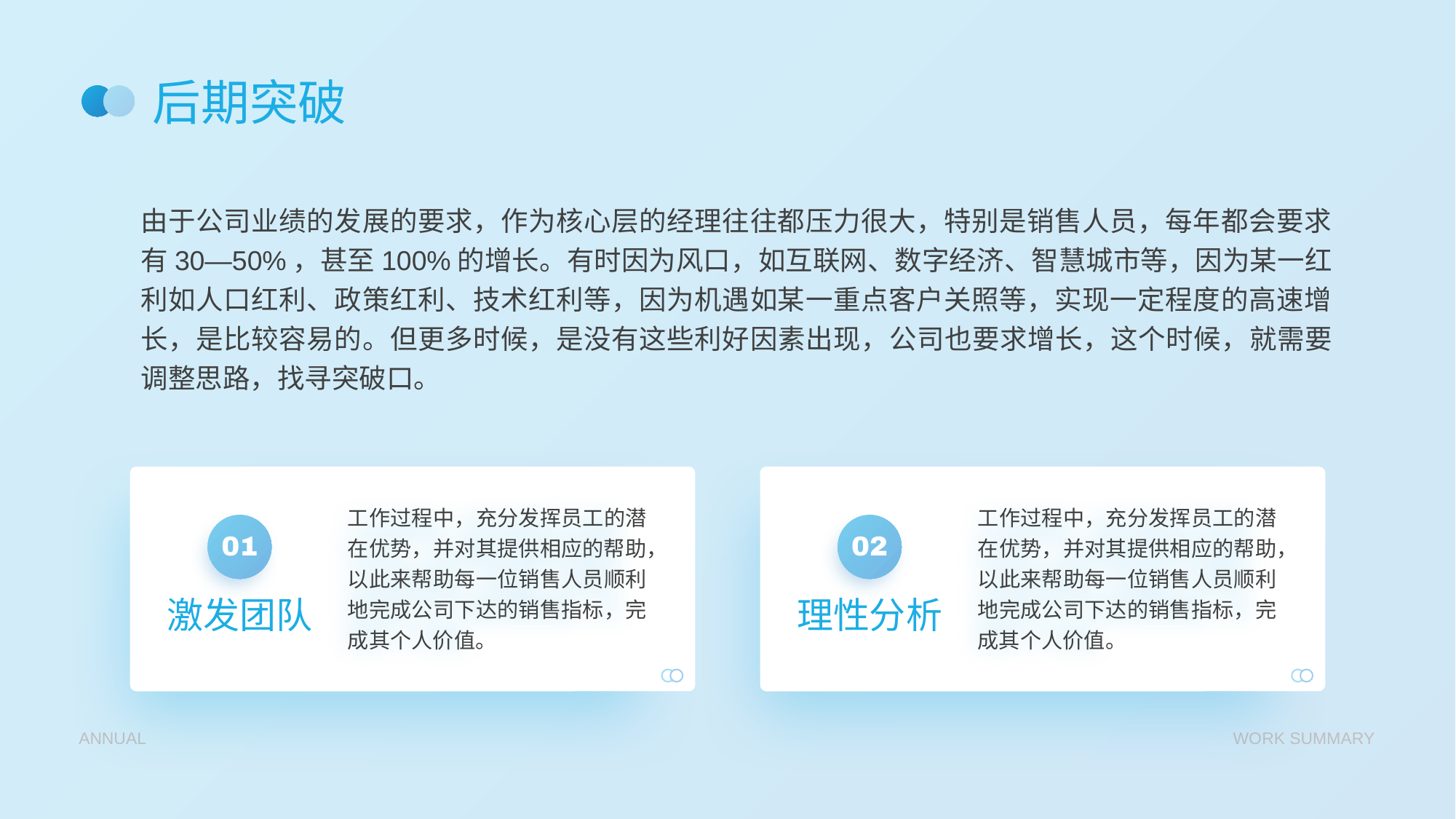

# 后期突破
由于公司业绩的发展的要求，作为核心层的经理往往都压力很大，特别是销售人员，每年都会要求有30—50%，甚至100%的增长。有时因为风口，如互联网、数字经济、智慧城市等，因为某一红利如人口红利、政策红利、技术红利等，因为机遇如某一重点客户关照等，实现一定程度的高速增长，是比较容易的。但更多时候，是没有这些利好因素出现，公司也要求增长，这个时候，就需要调整思路，找寻突破口。

工作过程中，充分发挥员工的潜在优势，并对其提供相应的帮助，以此来帮助每一位销售人员顺利地完成公司下达的销售指标，完成其个人价值。
01
激发团队

工作过程中，充分发挥员工的潜在优势，并对其提供相应的帮助，以此来帮助每一位销售人员顺利地完成公司下达的销售指标，完成其个人价值。
02
理性分析